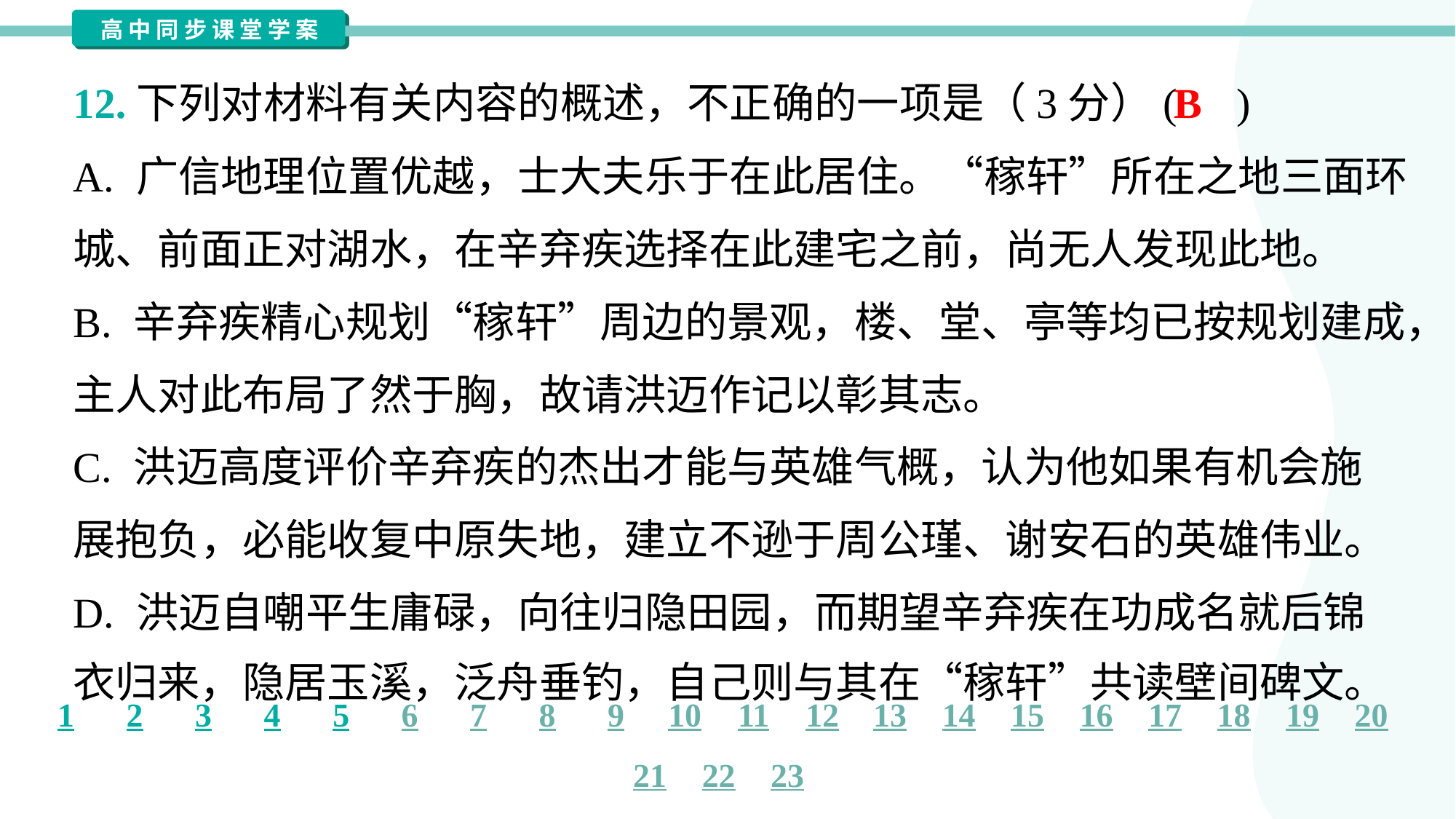

B
12.下列对材料有关内容的概述，不正确的一项是（3分）(     )
A. 广信地理位置优越，士大夫乐于在此居住。“稼轩”所在之地三面环
城、前面正对湖水，在辛弃疾选择在此建宅之前，尚无人发现此地。
B. 辛弃疾精心规划“稼轩”周边的景观，楼、堂、亭等均已按规划建成，
主人对此布局了然于胸，故请洪迈作记以彰其志。
C. 洪迈高度评价辛弃疾的杰出才能与英雄气概，认为他如果有机会施
展抱负，必能收复中原失地，建立不逊于周公瑾、谢安石的英雄伟业。
D. 洪迈自嘲平生庸碌，向往归隐田园，而期望辛弃疾在功成名就后锦
衣归来，隐居玉溪，泛舟垂钓，自己则与其在“稼轩”共读壁间碑文。